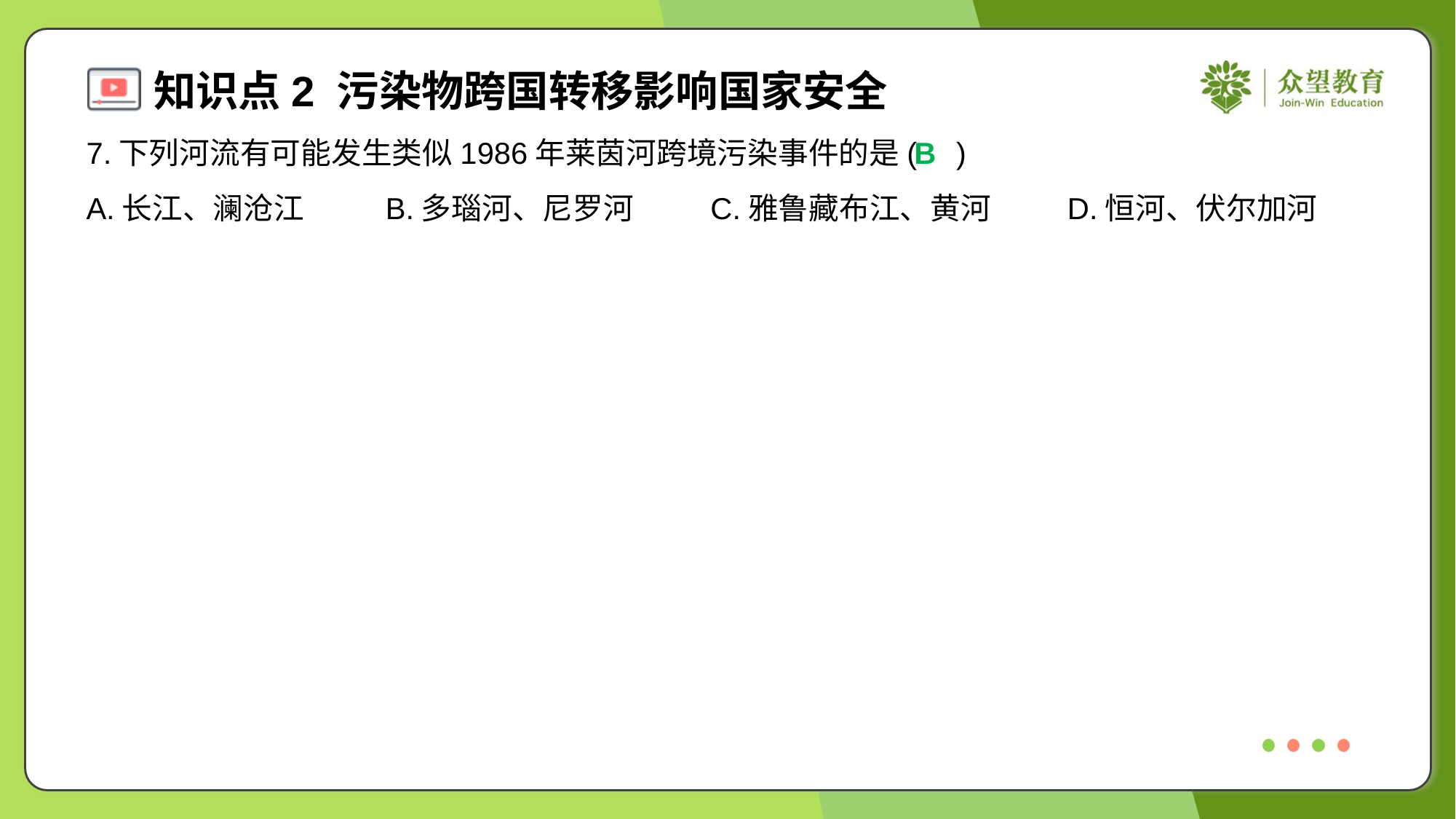

7.下列河流有可能发生类似1986年莱茵河跨境污染事件的是(     )
B
A.长江、澜沧江	B.多瑙河、尼罗河	C.雅鲁藏布江、黄河	D.恒河、伏尔加河